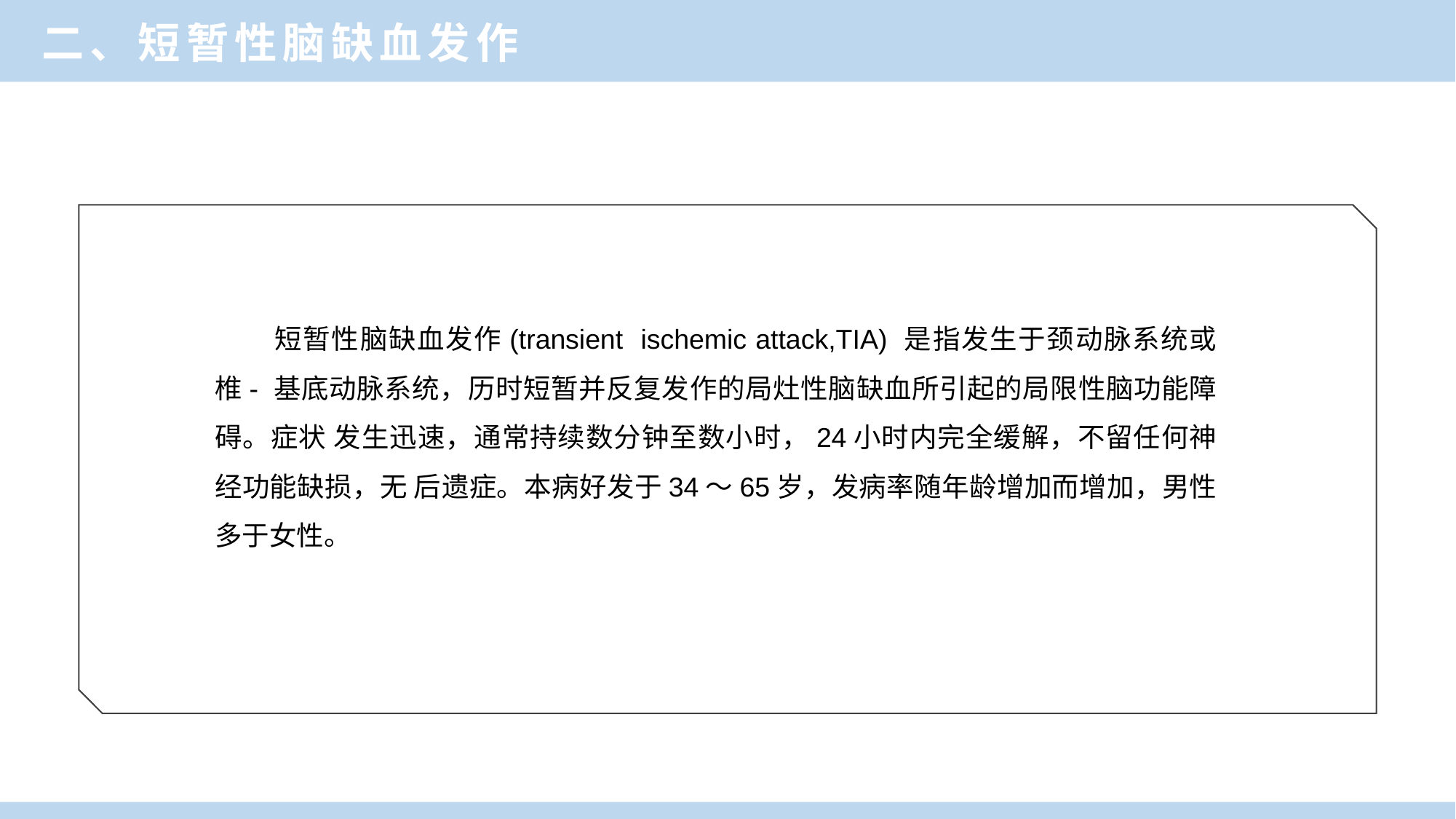

二、短暂性脑缺血发作

       短暂性脑缺血发作(transient  ischemic attack,TIA) 是指发生于颈动脉系统或椎- 基底动脉系统，历时短暂并反复发作的局灶性脑缺血所引起的局限性脑功能障碍。症状 发生迅速，通常持续数分钟至数小时，24小时内完全缓解，不留任何神经功能缺损，无 后遗症。本病好发于34～65岁，发病率随年龄增加而增加，男性多于女性。